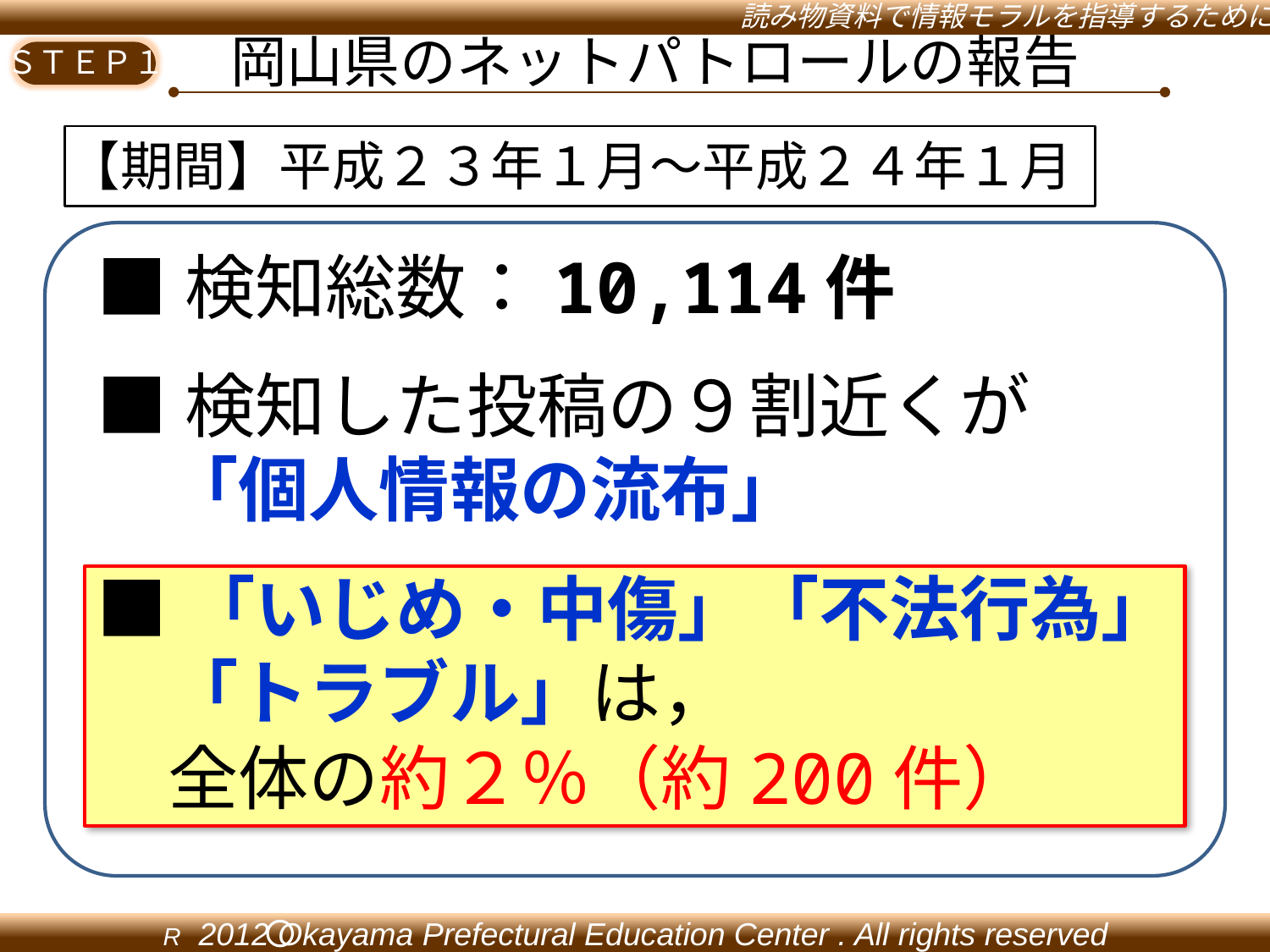

岡山県のネットパトロールの報告

【期間】平成２３年１月～平成２４年１月

■検知総数：10,114件

■検知した投稿の９割近くが
　「個人情報の流布」

■「いじめ・中傷」「不法行為」
　「トラブル」は，
　全体の約２％（約200件）